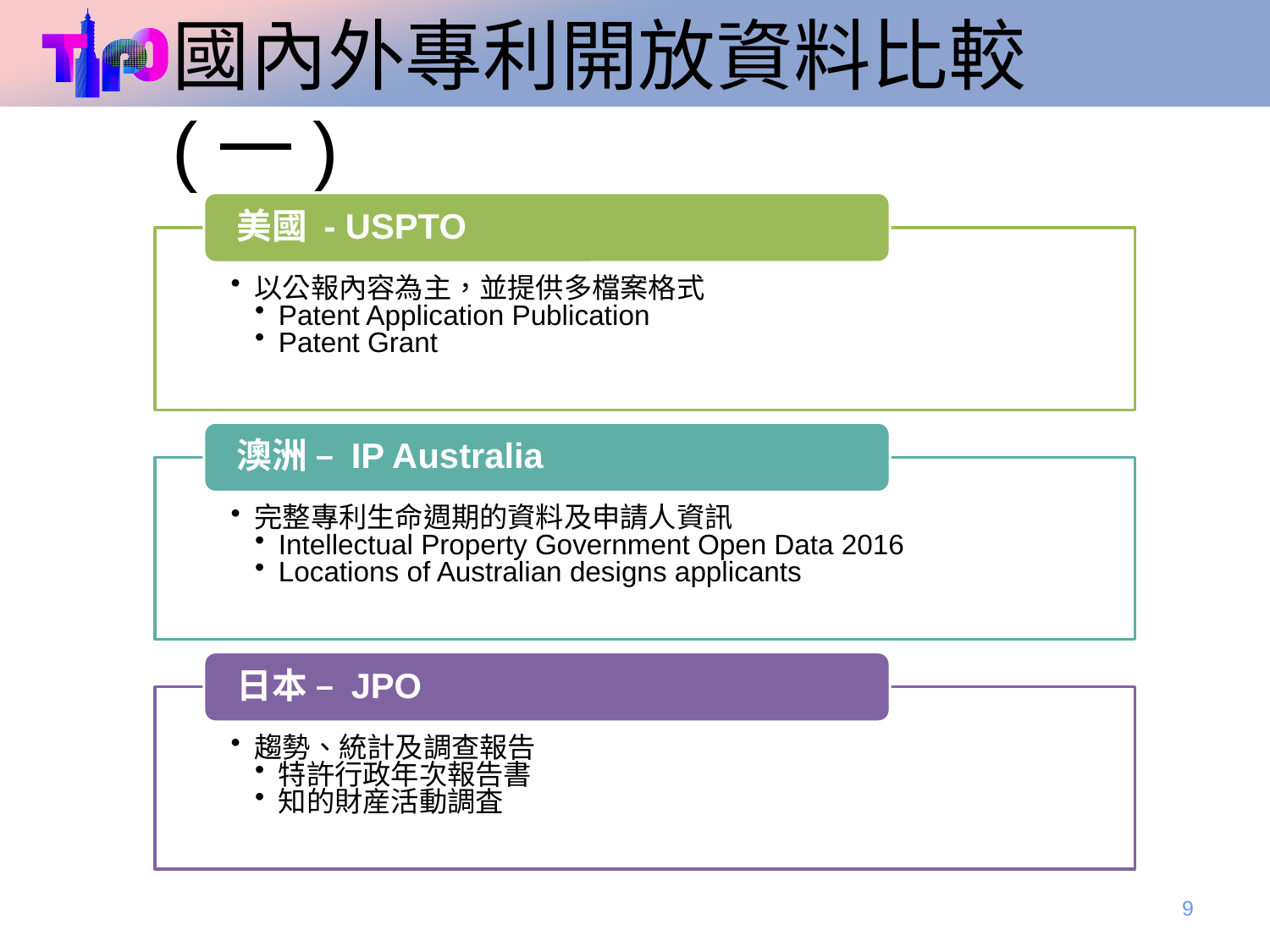

# 國內外專利開放資料比較(一)
以公報內容為主，並提供多檔案格式
Patent Application Publication
Patent Grant
美國 - USPTO
完整專利生命週期的資料及申請人資訊
Intellectual Property Government Open Data 2016
Locations of Australian designs applicants
澳洲 – IP Australia
趨勢、統計及調查報告
特許行政年次報告書
知的財産活動調査
日本 – JPO
9